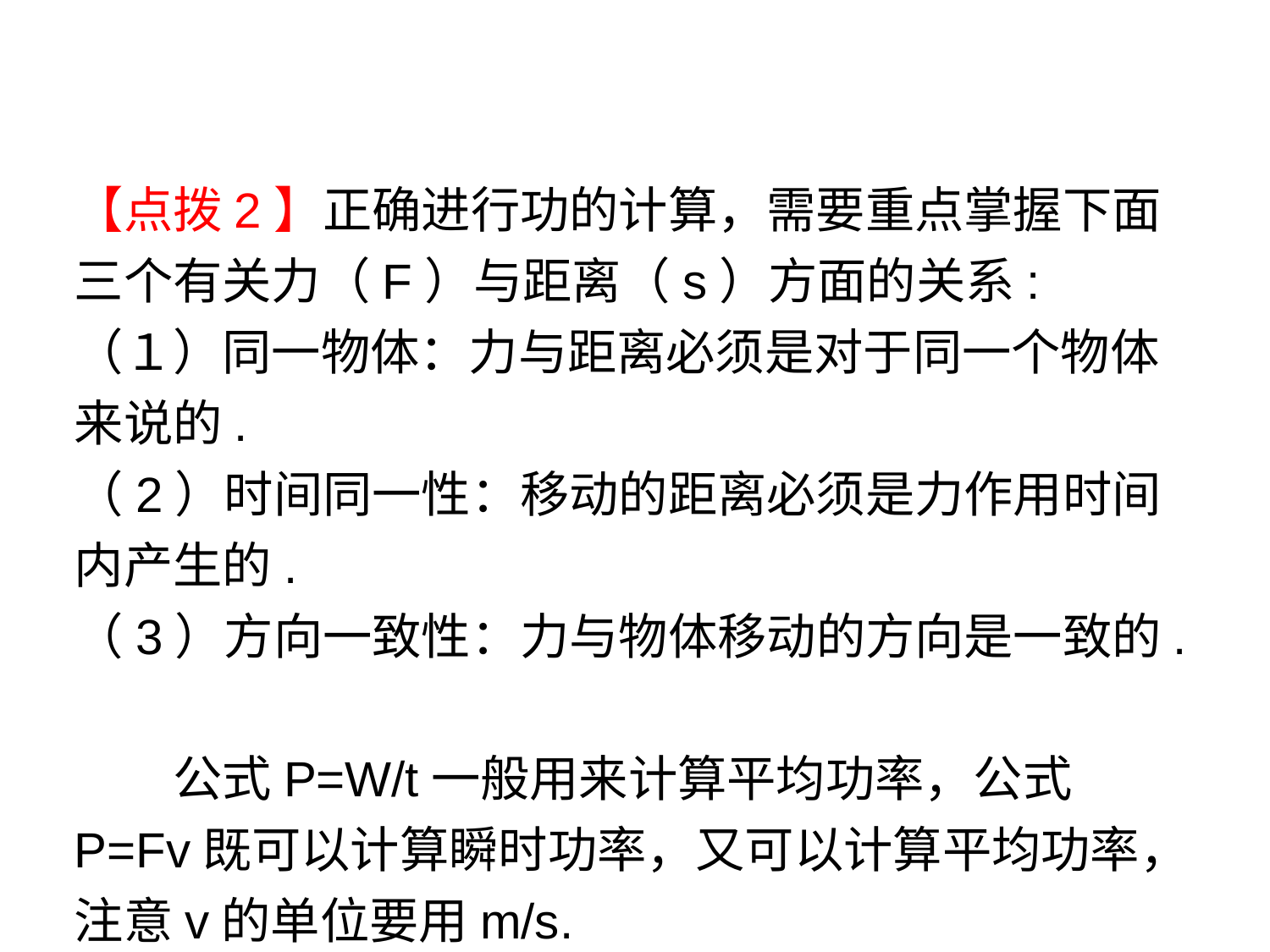

【点拨2】正确进行功的计算，需要重点掌握下面三个有关力（F）与距离（s）方面的关系:
（１）同一物体：力与距离必须是对于同一个物体来说的.
（2）时间同一性：移动的距离必须是力作用时间内产生的.
（3）方向一致性：力与物体移动的方向是一致的.
　　公式P=W/t一般用来计算平均功率，公式P=Fv既可以计算瞬时功率，又可以计算平均功率，注意v的单位要用m/s.